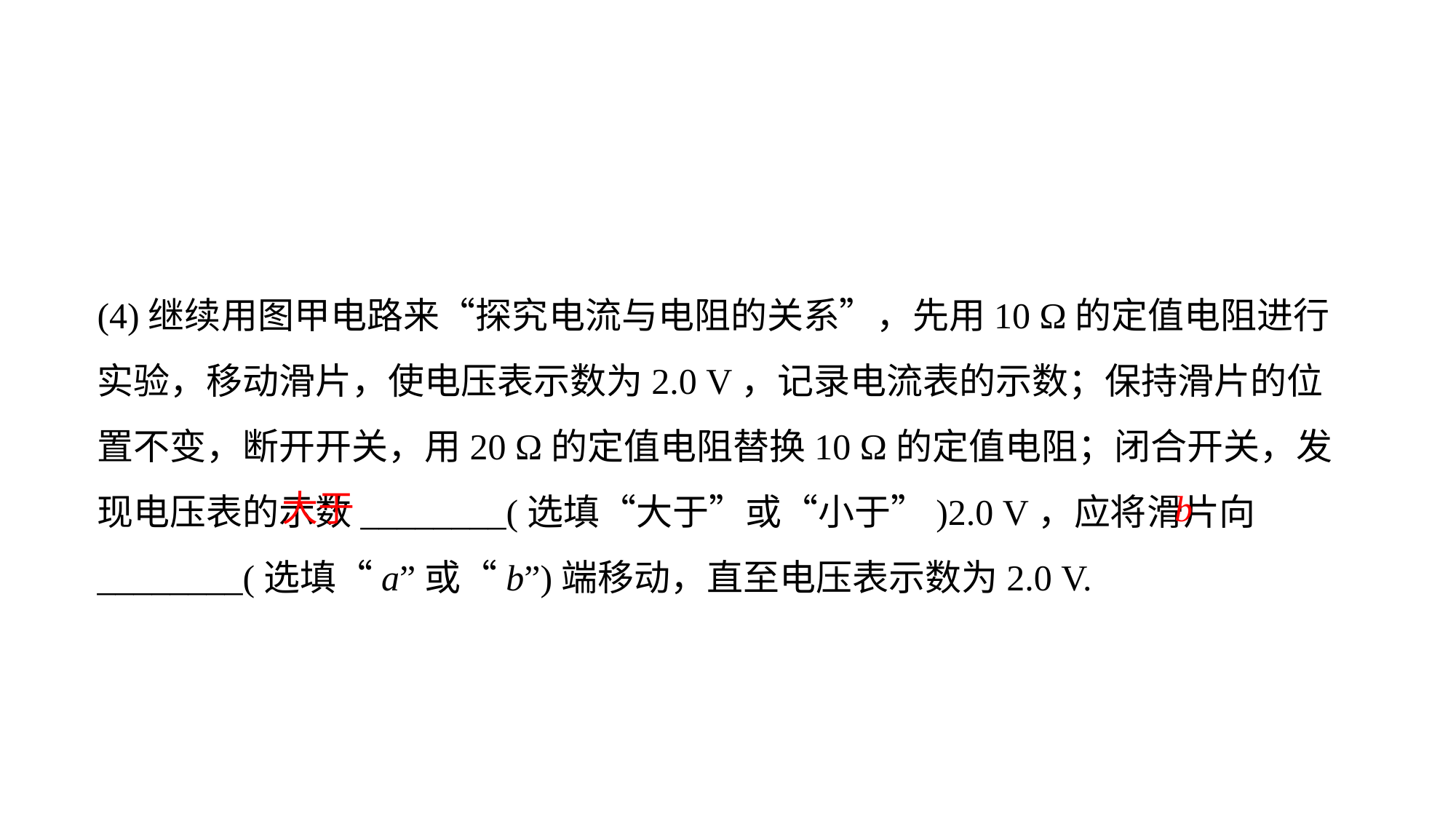

(4)继续用图甲电路来“探究电流与电阻的关系”，先用10 Ω的定值电阻进行实验，移动滑片，使电压表示数为2.0 V，记录电流表的示数；保持滑片的位置不变，断开开关，用20 Ω的定值电阻替换10 Ω的定值电阻；闭合开关，发现电压表的示数________(选填“大于”或“小于”)2.0 V，应将滑片向________(选填“a”或“b”)端移动，直至电压表示数为2.0 V.
大于
b